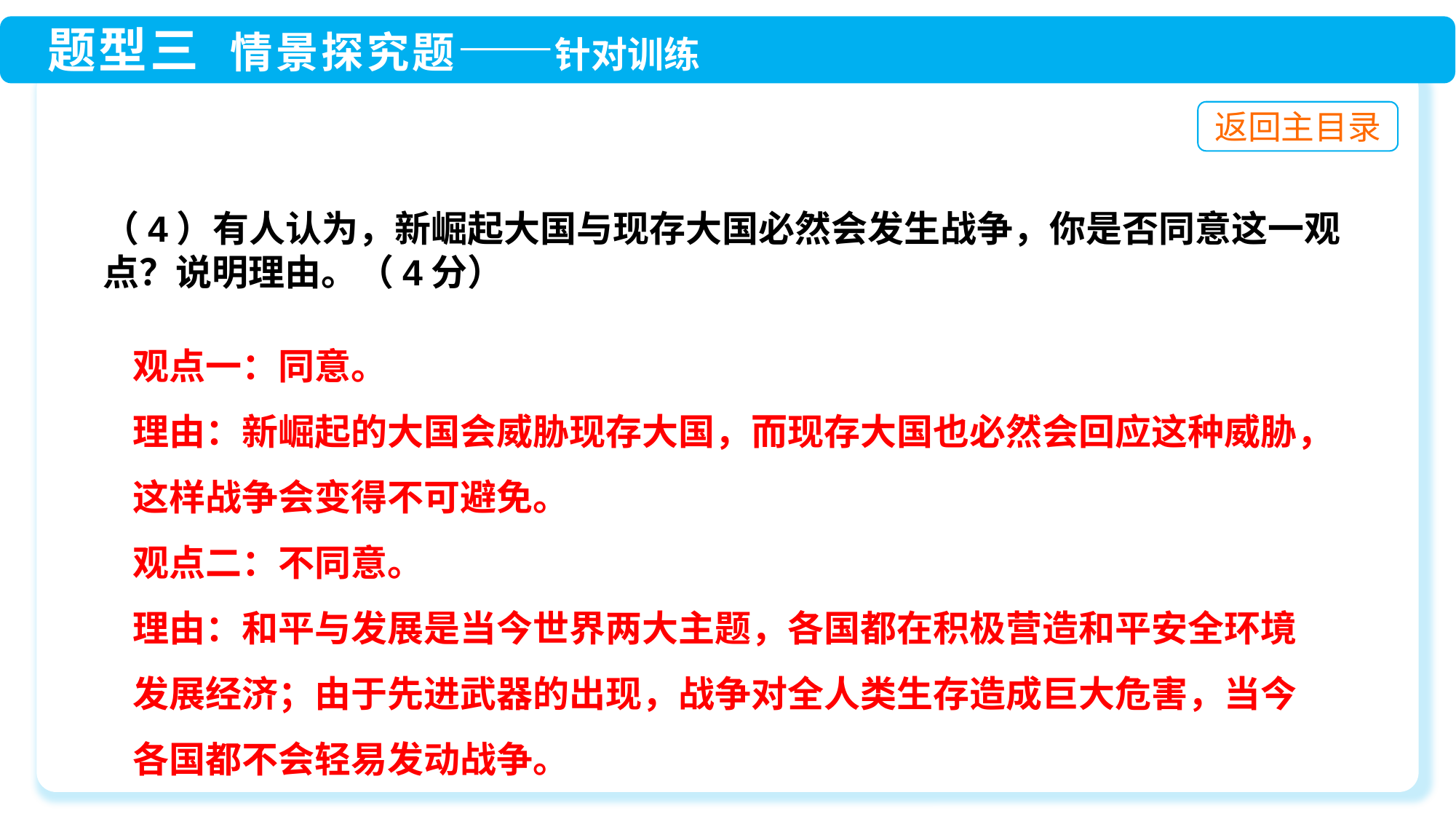

（4）有人认为，新崛起大国与现存大国必然会发生战争，你是否同意这一观点？说明理由。（4分）
观点一：同意。
理由：新崛起的大国会威胁现存大国，而现存大国也必然会回应这种威胁，这样战争会变得不可避免。
观点二：不同意。
理由：和平与发展是当今世界两大主题，各国都在积极营造和平安全环境发展经济；由于先进武器的出现，战争对全人类生存造成巨大危害，当今各国都不会轻易发动战争。